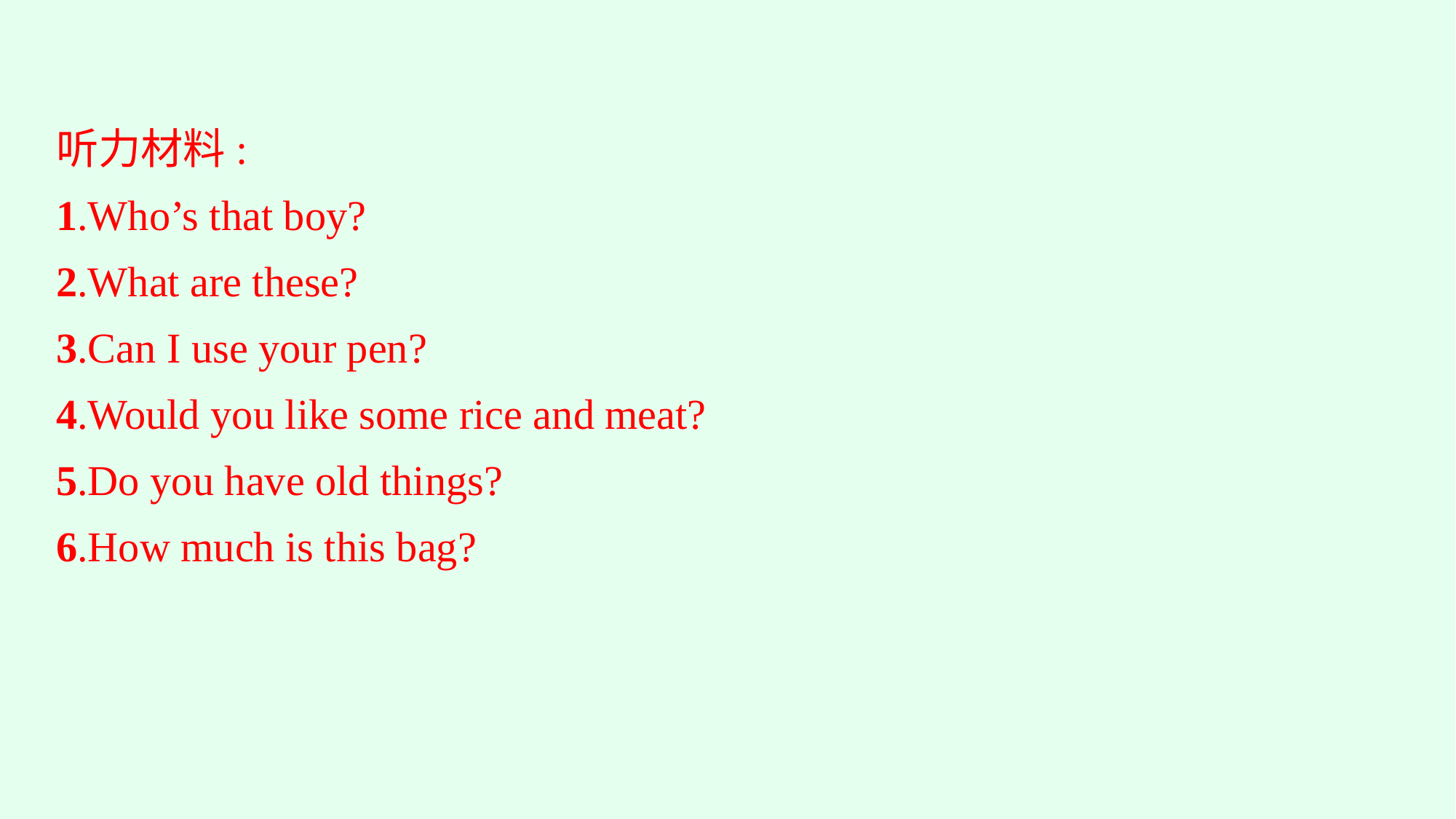

听力材料:
1.Who’s that boy?
2.What are these?
3.Can I use your pen?
4.Would you like some rice and meat?
5.Do you have old things?
6.How much is this bag?